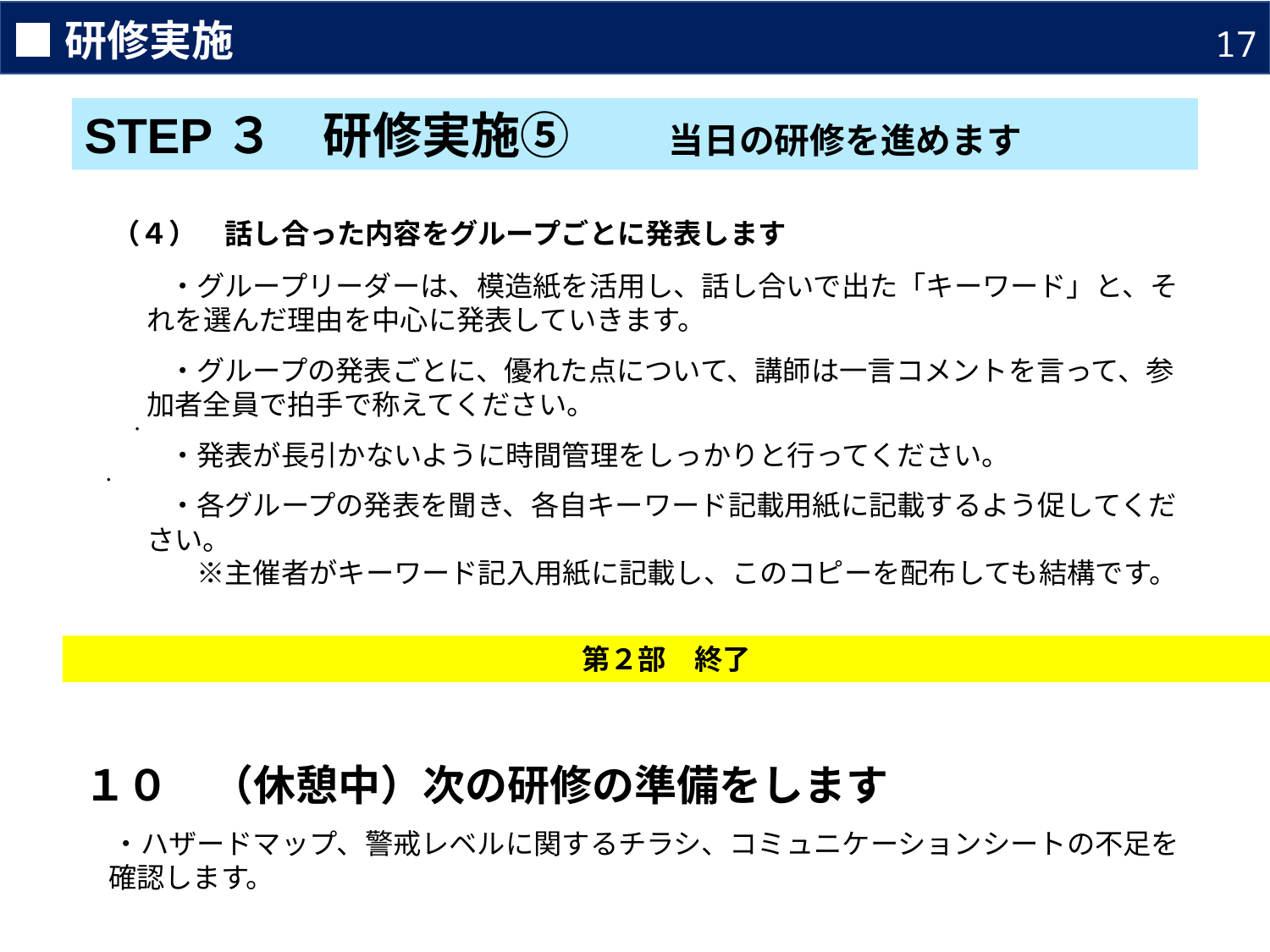

■研修実施
17
STEP３　研修実施⑤　　当日の研修を進めます

　（４）　話し合った内容をグループごとに発表します

　　　・グループリーダーは、模造紙を活用し、話し合いで出た「キーワード」と、それを選んだ理由を中心に発表していきます。

　　　・グループの発表ごとに、優れた点について、講師は一言コメントを言って、参加者全員で拍手で称えてください。
　　　　　・
　　　・発表が長引かないように時間管理をしっかりと行ってください。
　 ・
　　　・各グループの発表を聞き、各自キーワード記載用紙に記載するよう促してください。
　　　　※主催者がキーワード記入用紙に記載し、このコピーを配布しても結構です。
第２部　終了
１０　（休憩中）次の研修の準備をします

　・ハザードマップ、警戒レベルに関するチラシ、コミュニケーションシートの不足を確認します。